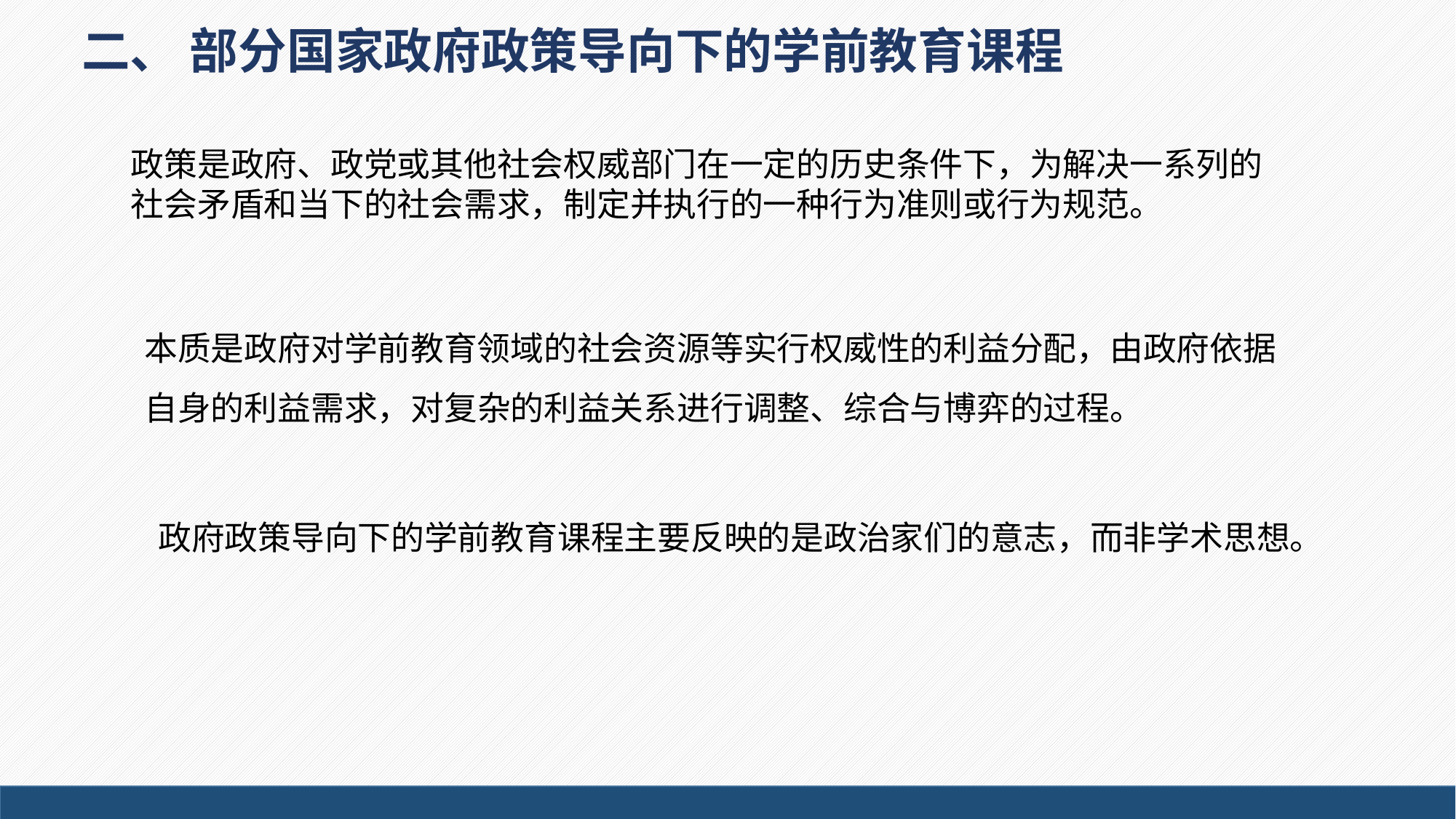

二、 部分国家政府政策导向下的学前教育课程
政策是政府、政党或其他社会权威部门在一定的历史条件下，为解决一系列的社会矛盾和当下的社会需求，制定并执行的一种行为准则或行为规范。
本质是政府对学前教育领域的社会资源等实行权威性的利益分配，由政府依据自身的利益需求，对复杂的利益关系进行调整、综合与博弈的过程。

政府政策导向下的学前教育课程主要反映的是政治家们的意志，而非学术思想。